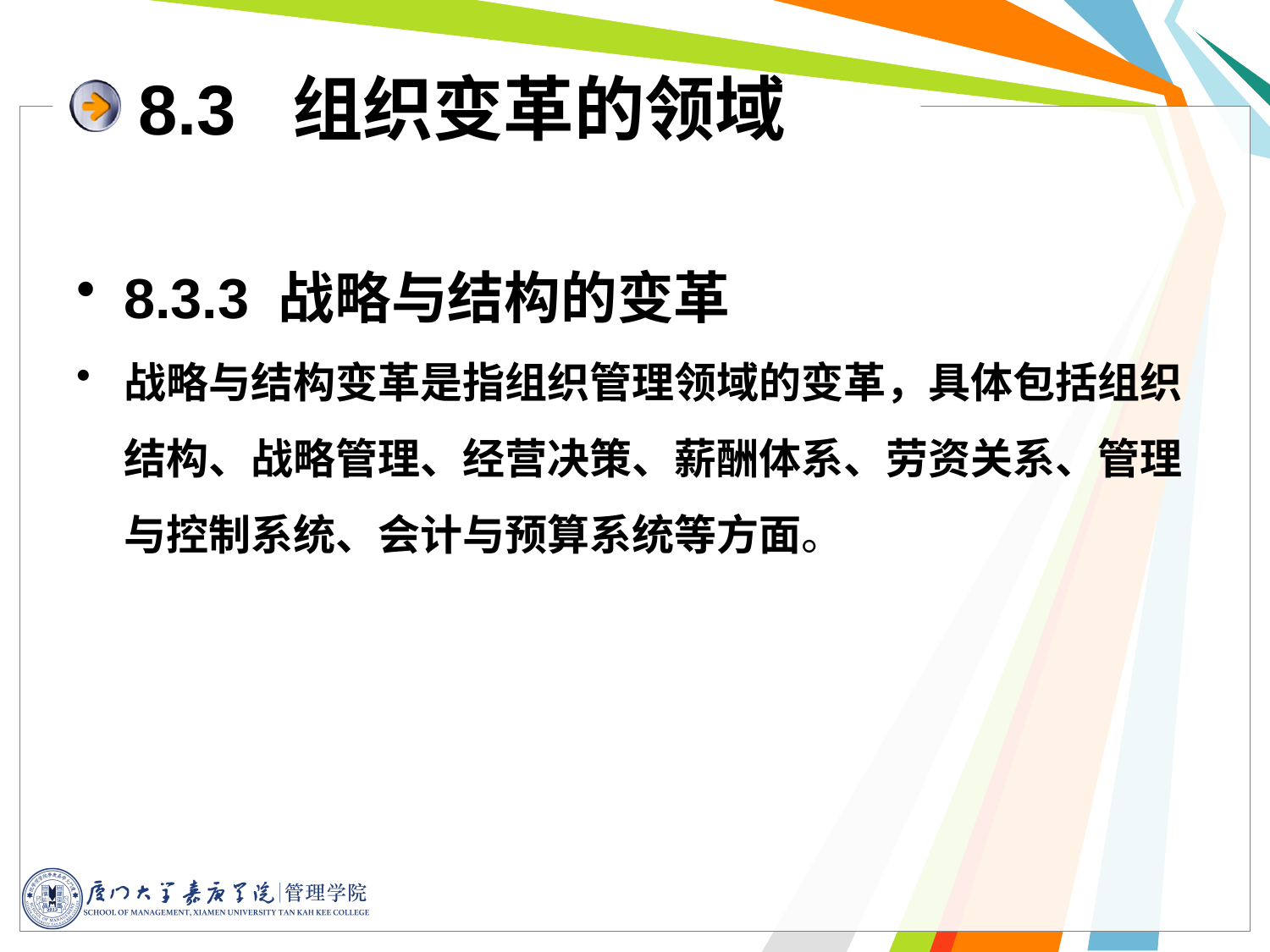

# 8.3  组织变革的领域
8.3.3 战略与结构的变革
战略与结构变革是指组织管理领域的变革，具体包括组织结构、战略管理、经营决策、薪酬体系、劳资关系、管理与控制系统、会计与预算系统等方面。